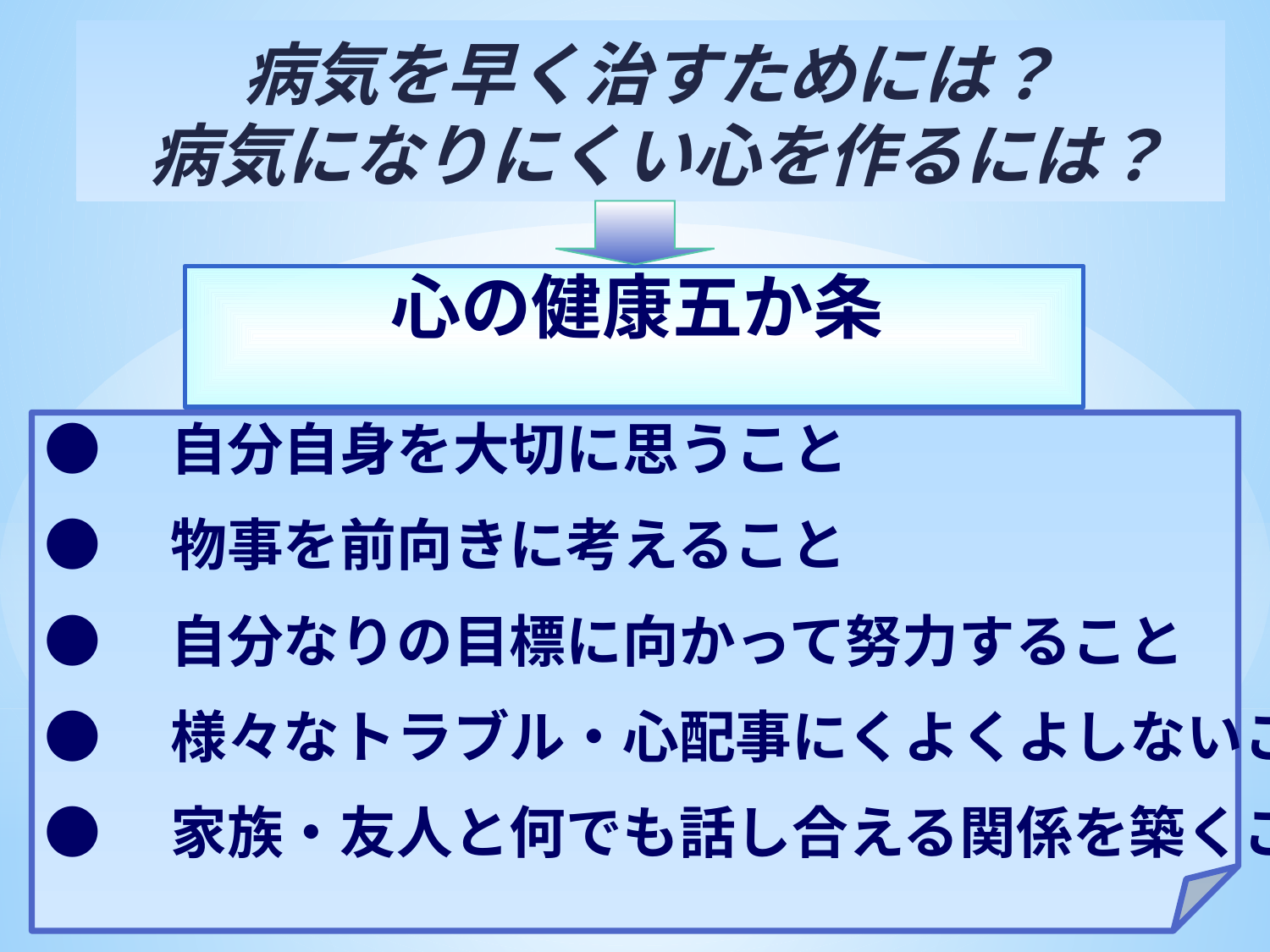

# 病気を早く治すためには？ 病気になりにくい心を作るには？

心の健康五か条
●　自分自身を大切に思うこと
●　物事を前向きに考えること
●　自分なりの目標に向かって努力すること
●　様々なトラブル・心配事にくよくよしないこと
●　家族・友人と何でも話し合える関係を築くこと